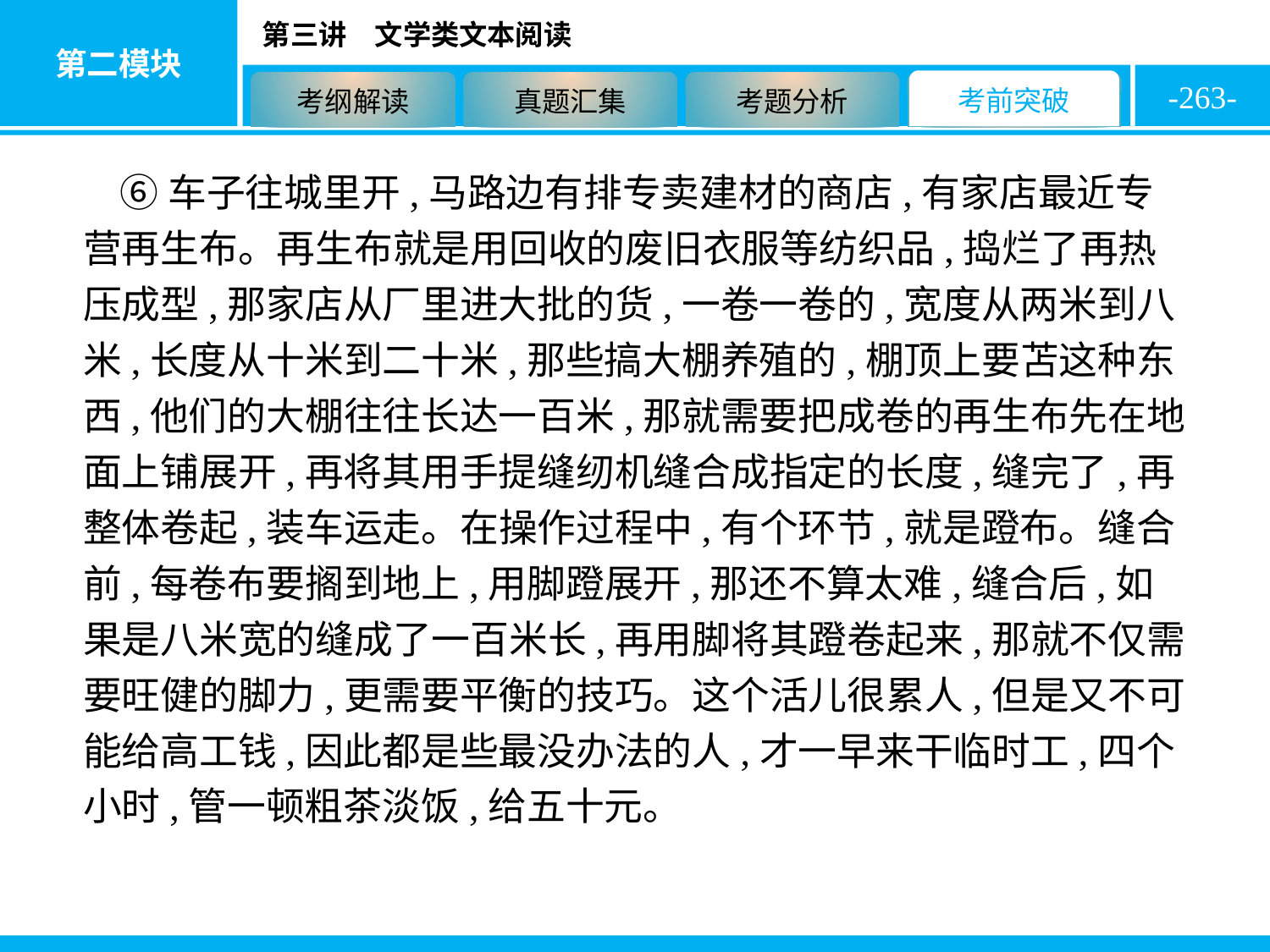

-263-
⑥车子往城里开,马路边有排专卖建材的商店,有家店最近专营再生布。再生布就是用回收的废旧衣服等纺织品,捣烂了再热压成型,那家店从厂里进大批的货,一卷一卷的,宽度从两米到八米,长度从十米到二十米,那些搞大棚养殖的,棚顶上要苫这种东西,他们的大棚往往长达一百米,那就需要把成卷的再生布先在地面上铺展开,再将其用手提缝纫机缝合成指定的长度,缝完了,再整体卷起,装车运走。在操作过程中,有个环节,就是蹬布。缝合前,每卷布要搁到地上,用脚蹬展开,那还不算太难,缝合后,如果是八米宽的缝成了一百米长,再用脚将其蹬卷起来,那就不仅需要旺健的脚力,更需要平衡的技巧。这个活儿很累人,但是又不可能给高工钱,因此都是些最没办法的人,才一早来干临时工,四个小时,管一顿粗茶淡饭,给五十元。